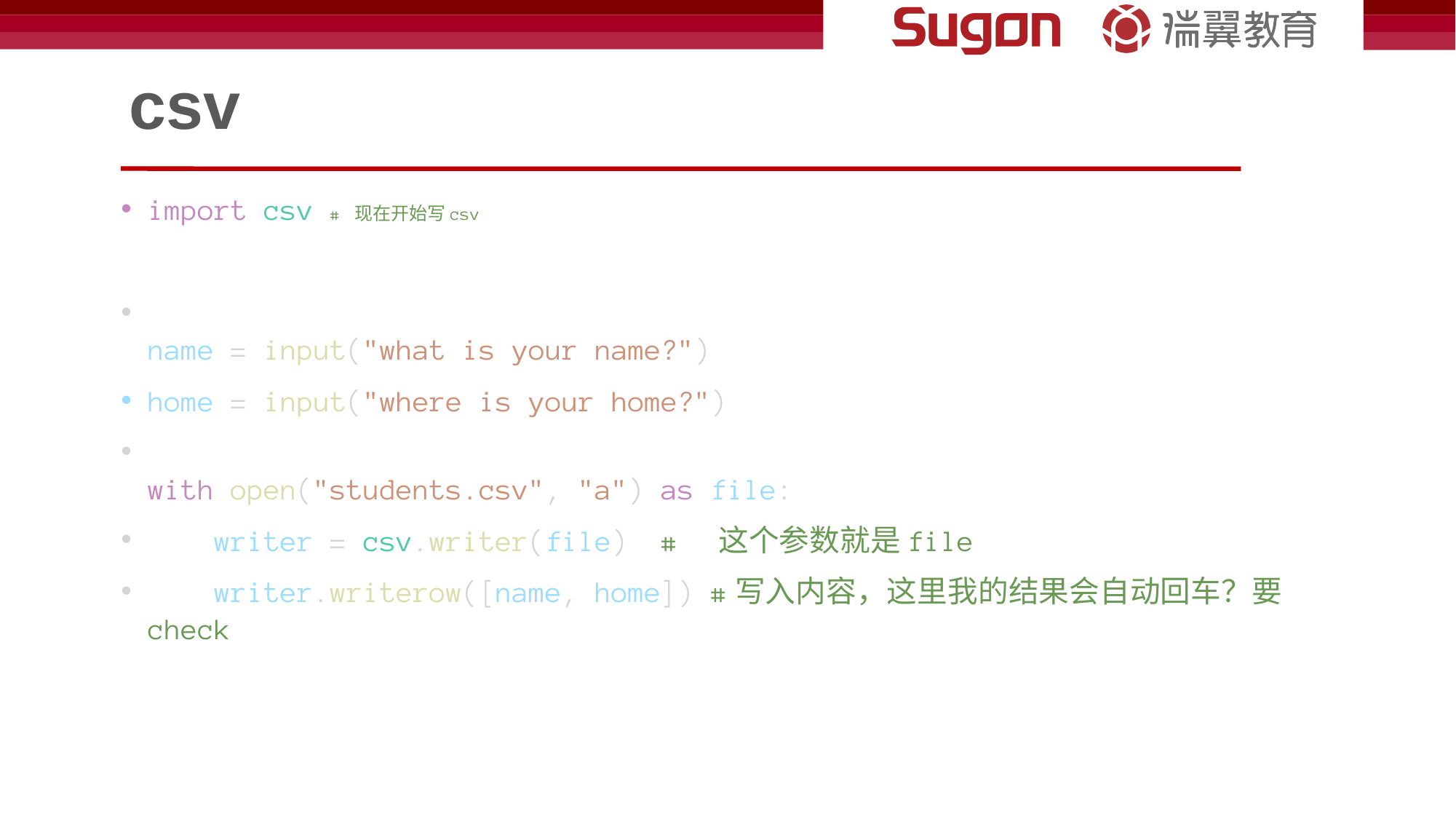

# csv
import csv # 现在开始写csv

name = input("what is your name?")
home = input("where is your home?")
with open("students.csv", "a") as file:
    writer = csv.writer(file)  #  这个参数就是file
    writer.writerow([name, home]) #写入内容，这里我的结果会自动回车？要check